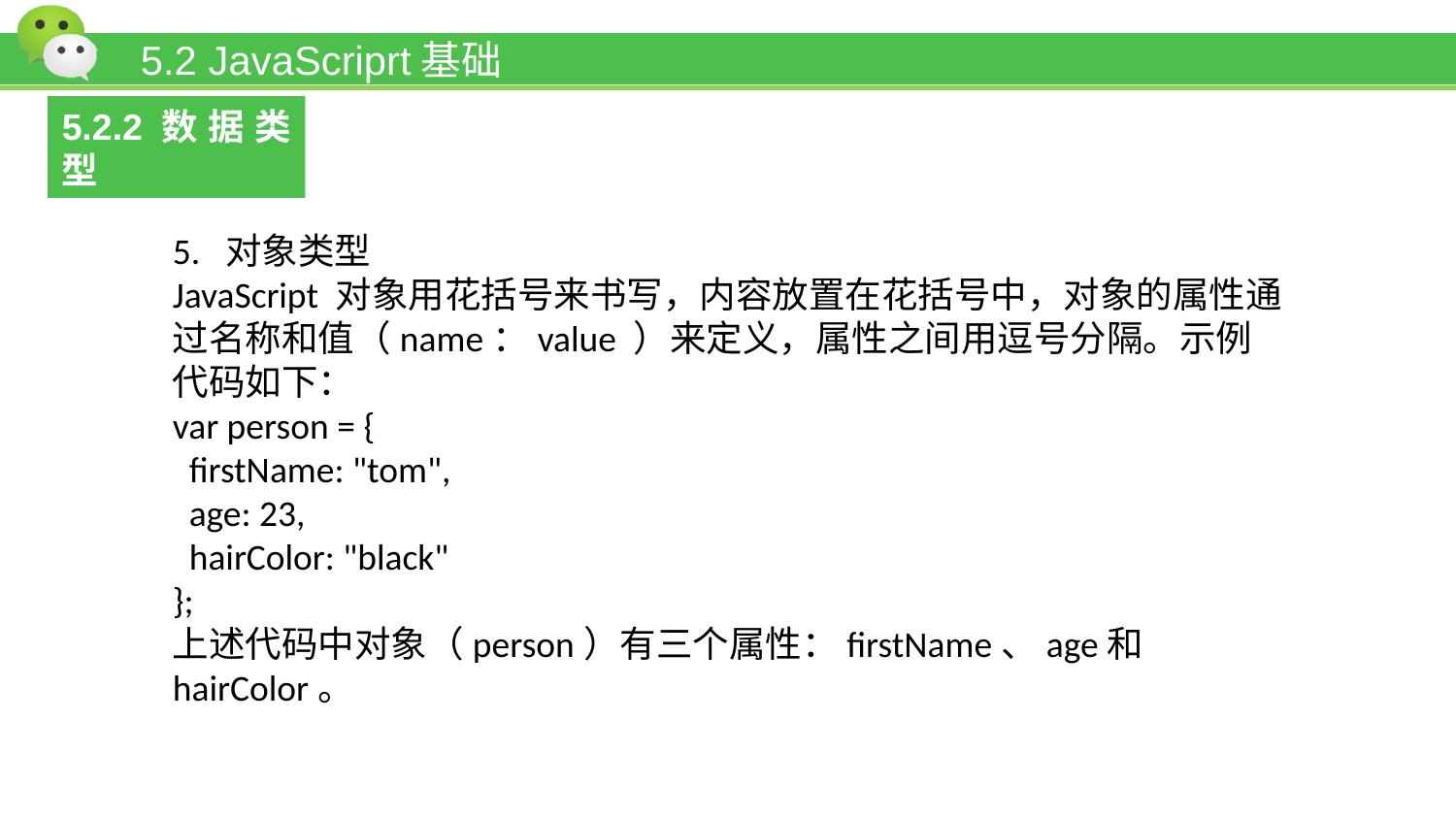

# 5.2 JavaScriprt基础
5.2.2数据类型
5.  对象类型
JavaScript 对象用花括号来书写，内容放置在花括号中，对象的属性通过名称和值（name：value ）来定义，属性之间用逗号分隔。示例代码如下：
var person = {
  firstName: "tom",
  age: 23,
  hairColor: "black"
};
上述代码中对象（person）有三个属性：firstName、age和 hairColor。